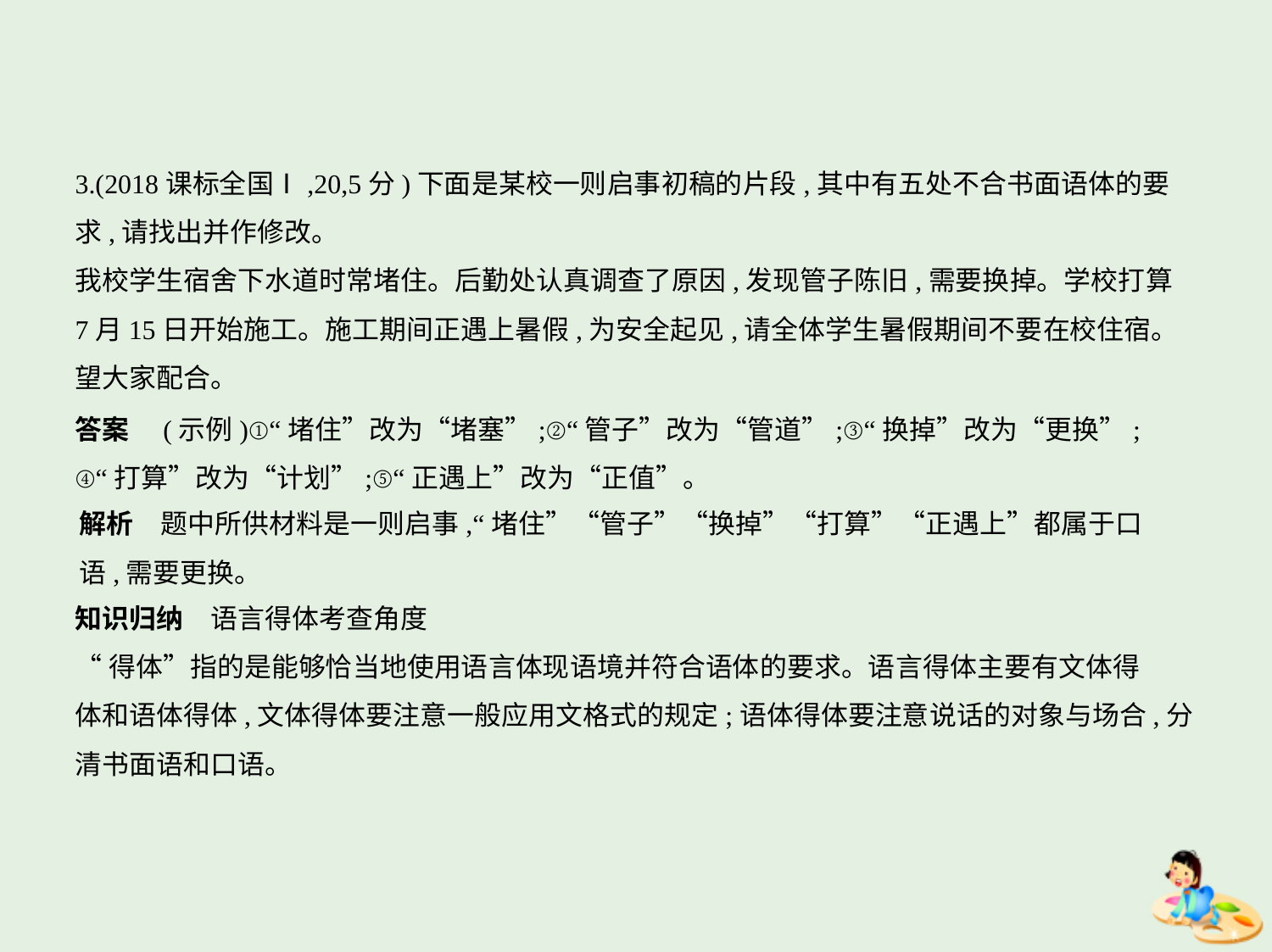

3.(2018课标全国Ⅰ,20,5分)下面是某校一则启事初稿的片段,其中有五处不合书面语体的要
求,请找出并作修改。
我校学生宿舍下水道时常堵住。后勤处认真调查了原因,发现管子陈旧,需要换掉。学校打算
7月15日开始施工。施工期间正遇上暑假,为安全起见,请全体学生暑假期间不要在校住宿。
望大家配合。
答案　(示例)①“堵住”改为“堵塞”;②“管子”改为“管道”;③“换掉”改为“更换”;
④“打算”改为“计划”;⑤“正遇上”改为“正值”。
解析　题中所供材料是一则启事,“堵住”“管子”“换掉”“打算”“正遇上”都属于口
语,需要更换。
知识归纳　语言得体考查角度
“得体”指的是能够恰当地使用语言体现语境并符合语体的要求。语言得体主要有文体得
体和语体得体,文体得体要注意一般应用文格式的规定;语体得体要注意说话的对象与场合,分
清书面语和口语。